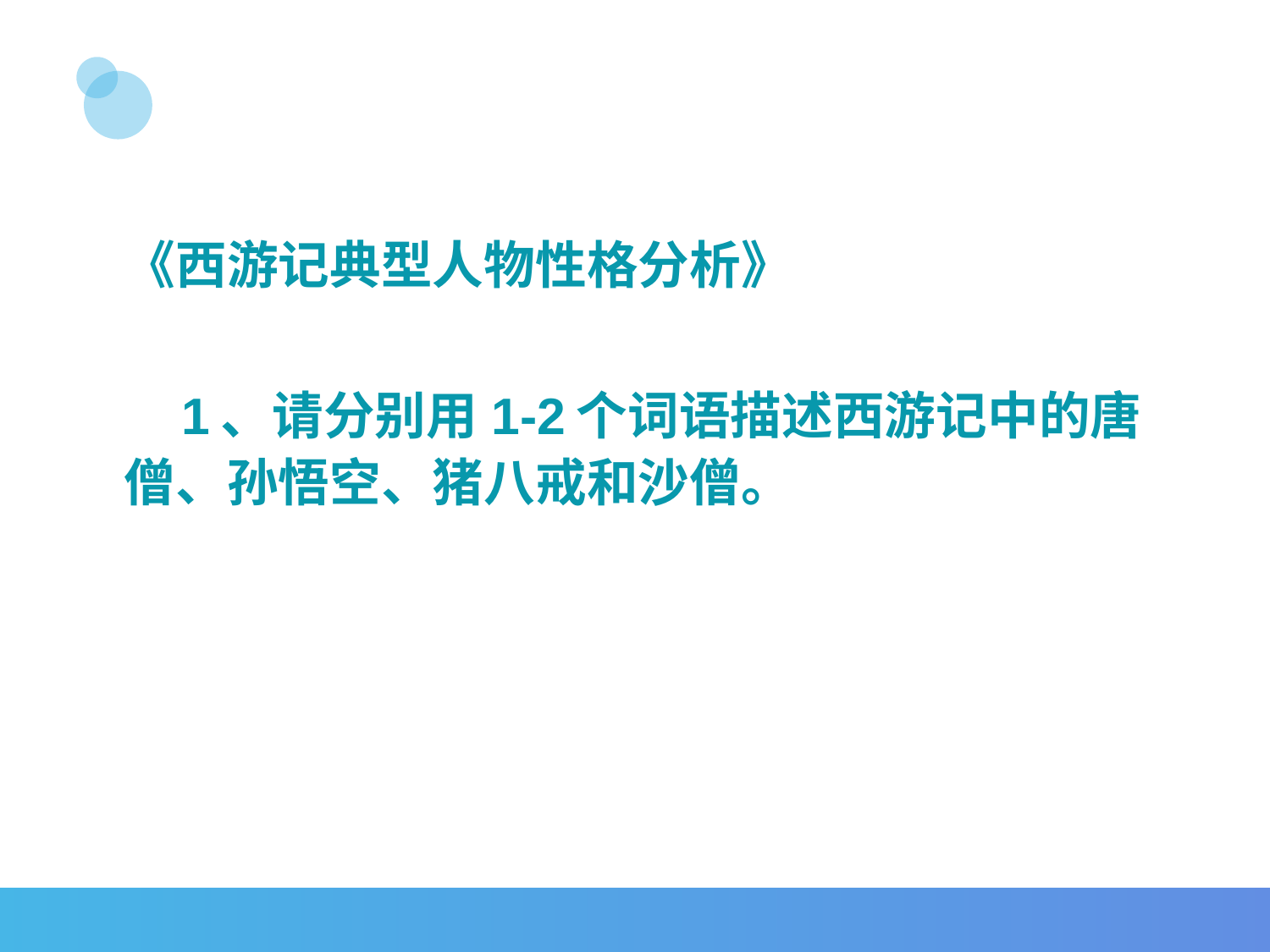

《西游记典型人物性格分析》

    1、请分别用1-2个词语描述西游记中的唐僧、孙悟空、猪八戒和沙僧。